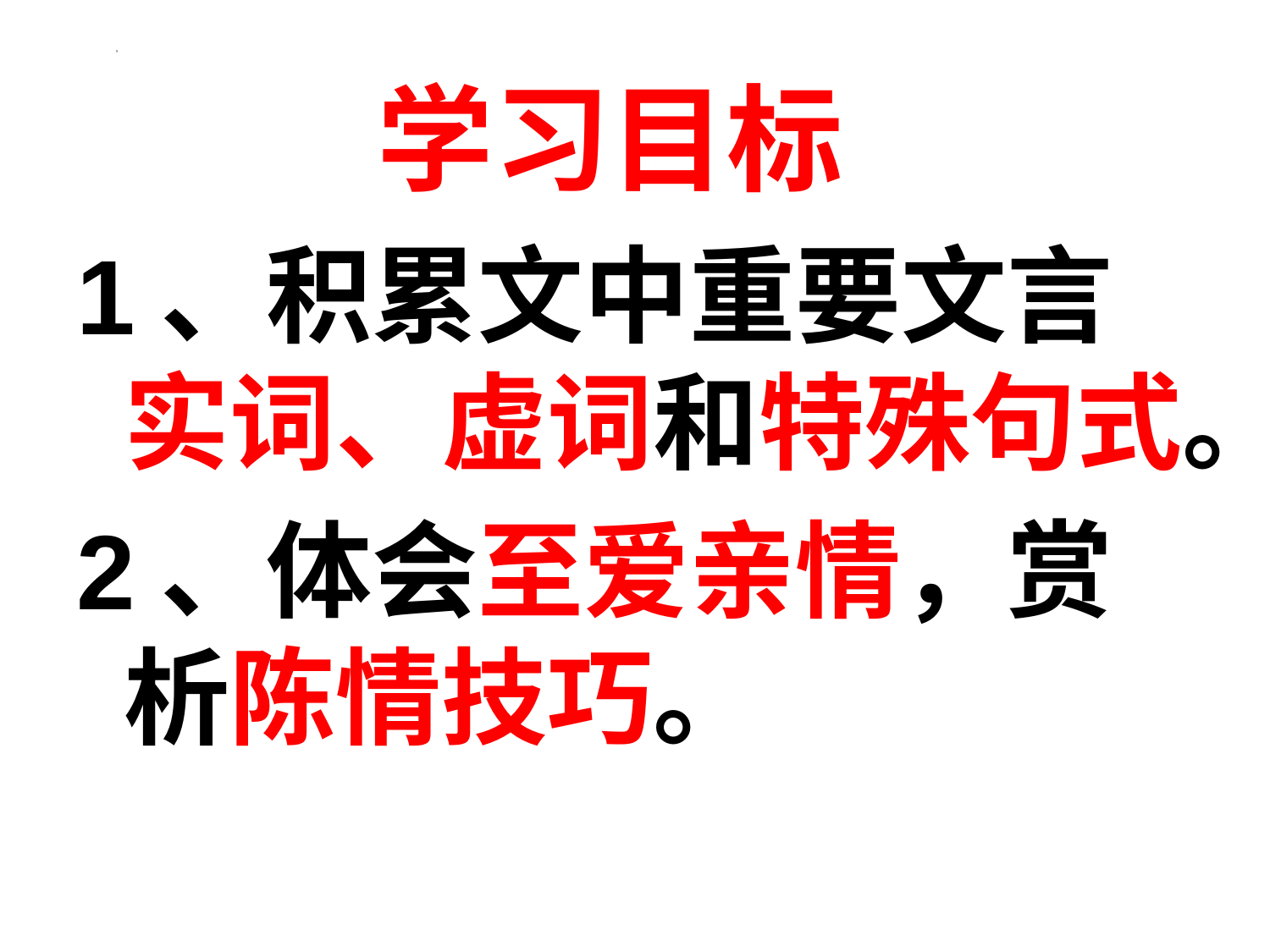

学习目标
1、积累文中重要文言实词、虚词和特殊句式。
2、体会至爱亲情，赏析陈情技巧。